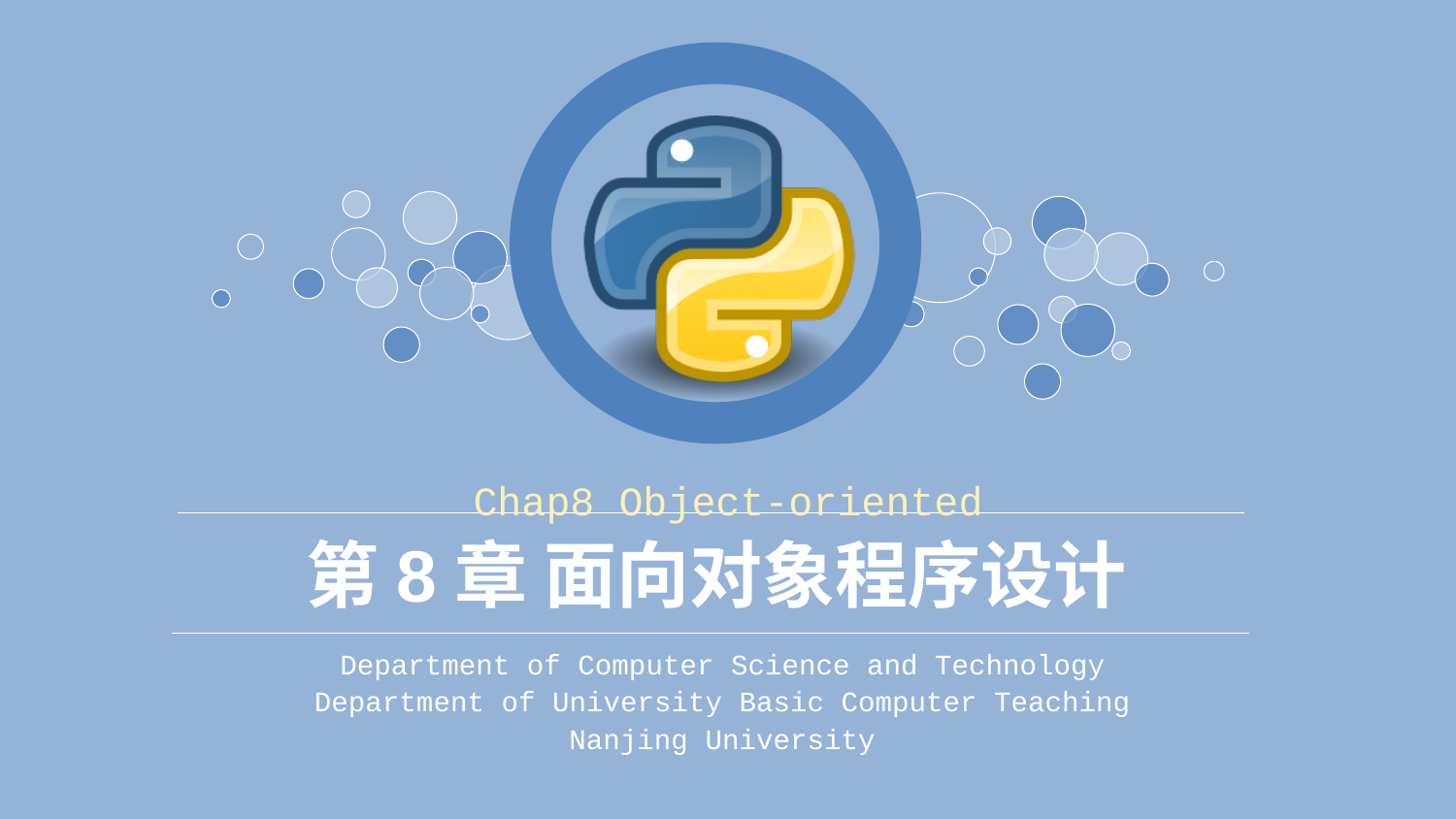

Chap8 Object-oriented
# 第8章 面向对象程序设计
Department of Computer Science and Technology
Department of University Basic Computer Teaching
Nanjing University